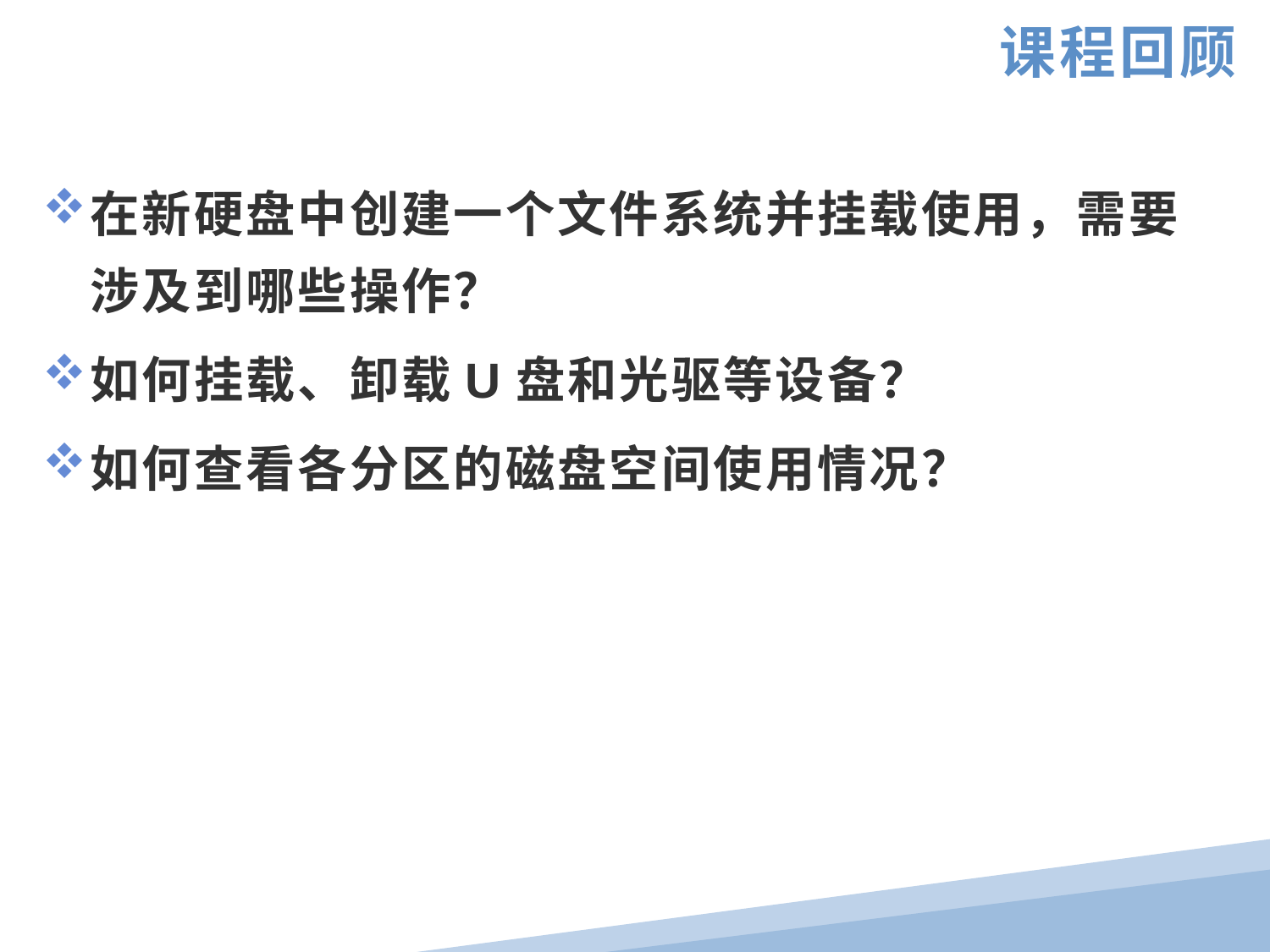

课程回顾
在新硬盘中创建一个文件系统并挂载使用，需要涉及到哪些操作？
如何挂载、卸载U盘和光驱等设备？
如何查看各分区的磁盘空间使用情况？